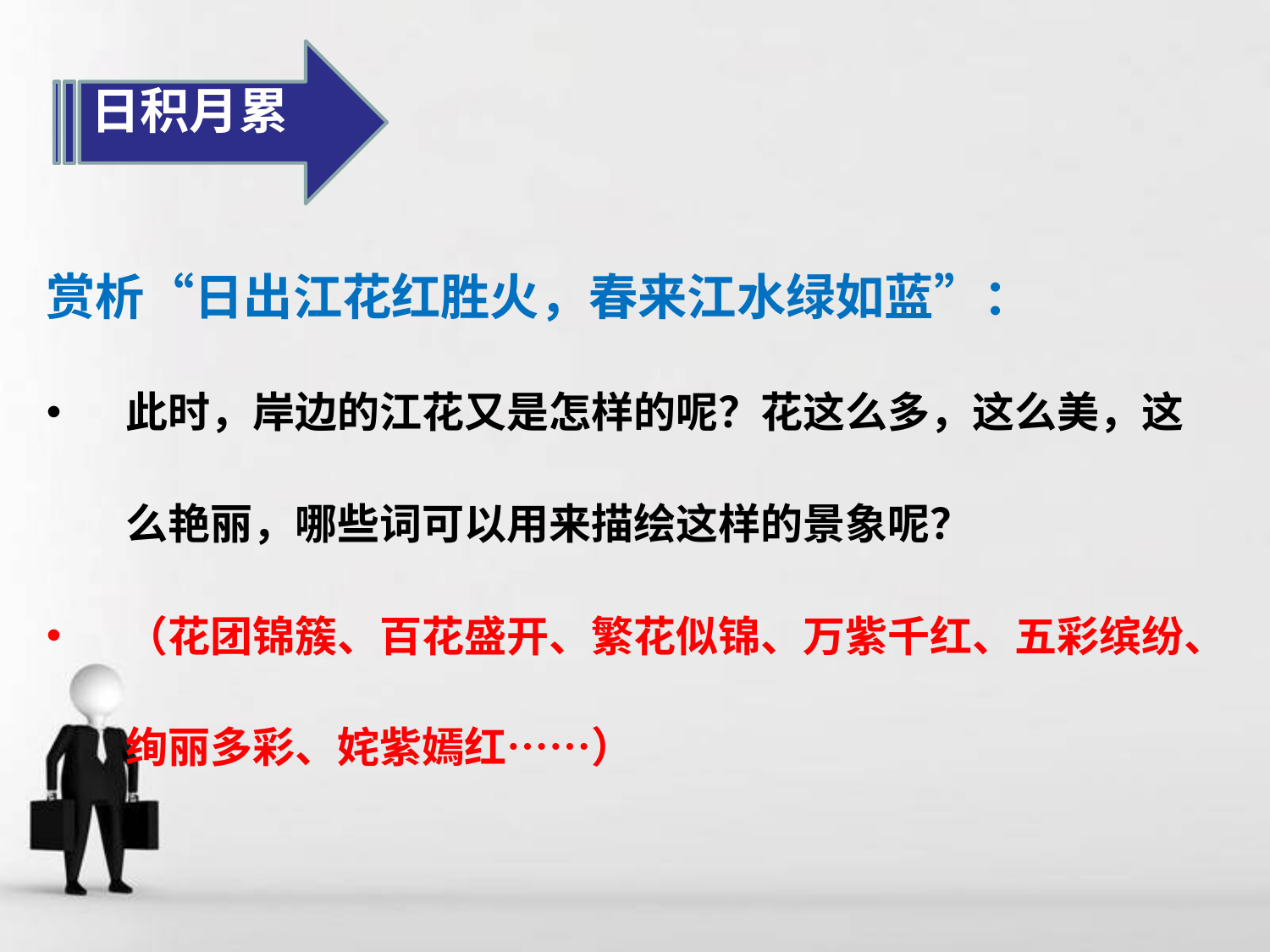

日积月累
赏析“日出江花红胜火，春来江水绿如蓝”：
此时，岸边的江花又是怎样的呢？花这么多，这么美，这么艳丽，哪些词可以用来描绘这样的景象呢？
（花团锦簇、百花盛开、繁花似锦、万紫千红、五彩缤纷、绚丽多彩、姹紫嫣红……）